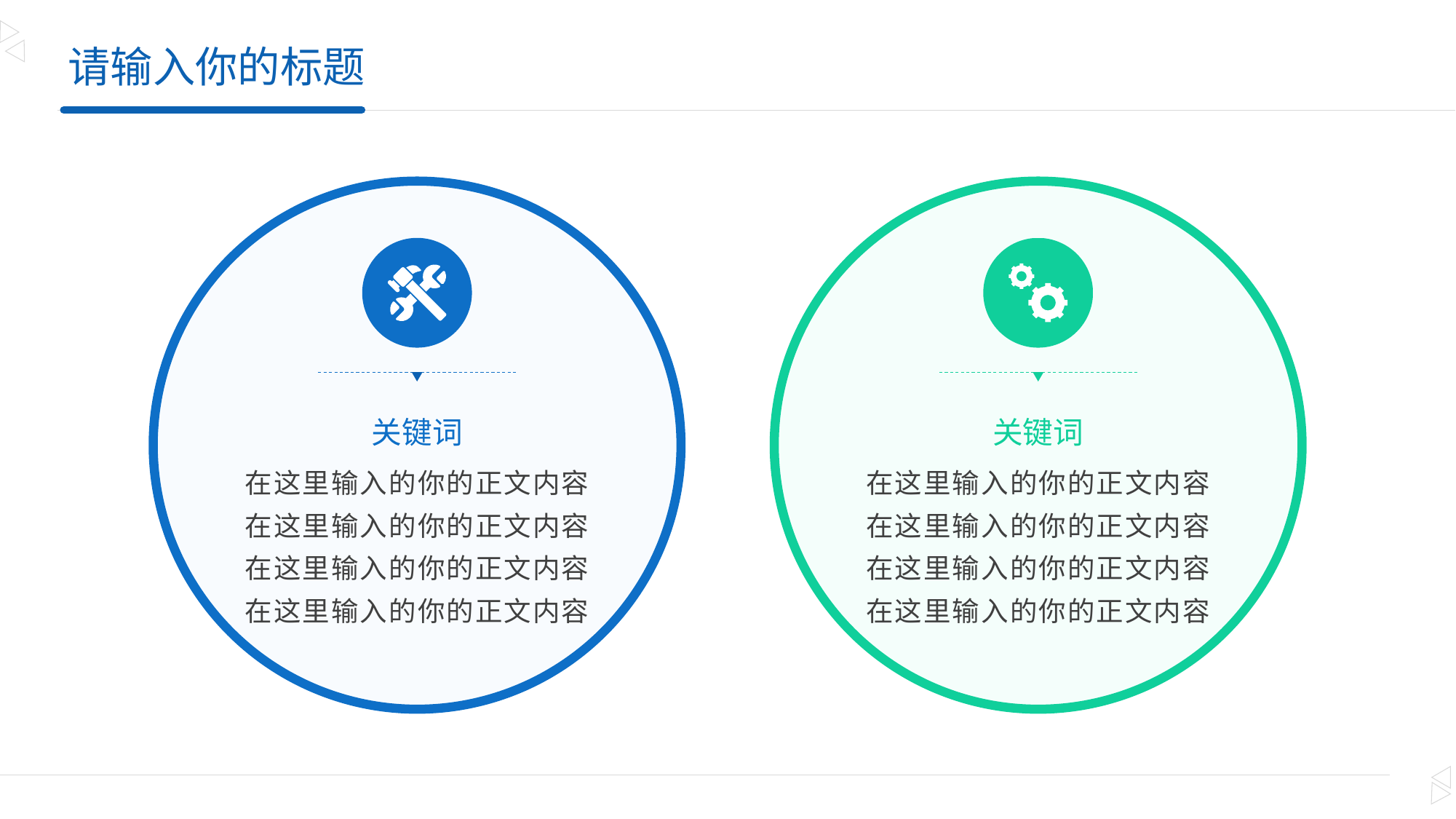

# 请输入你的标题

关键词
关键词
在这里输入的你的正文内容
在这里输入的你的正文内容
在这里输入的你的正文内容
在这里输入的你的正文内容
在这里输入的你的正文内容
在这里输入的你的正文内容
在这里输入的你的正文内容
在这里输入的你的正文内容